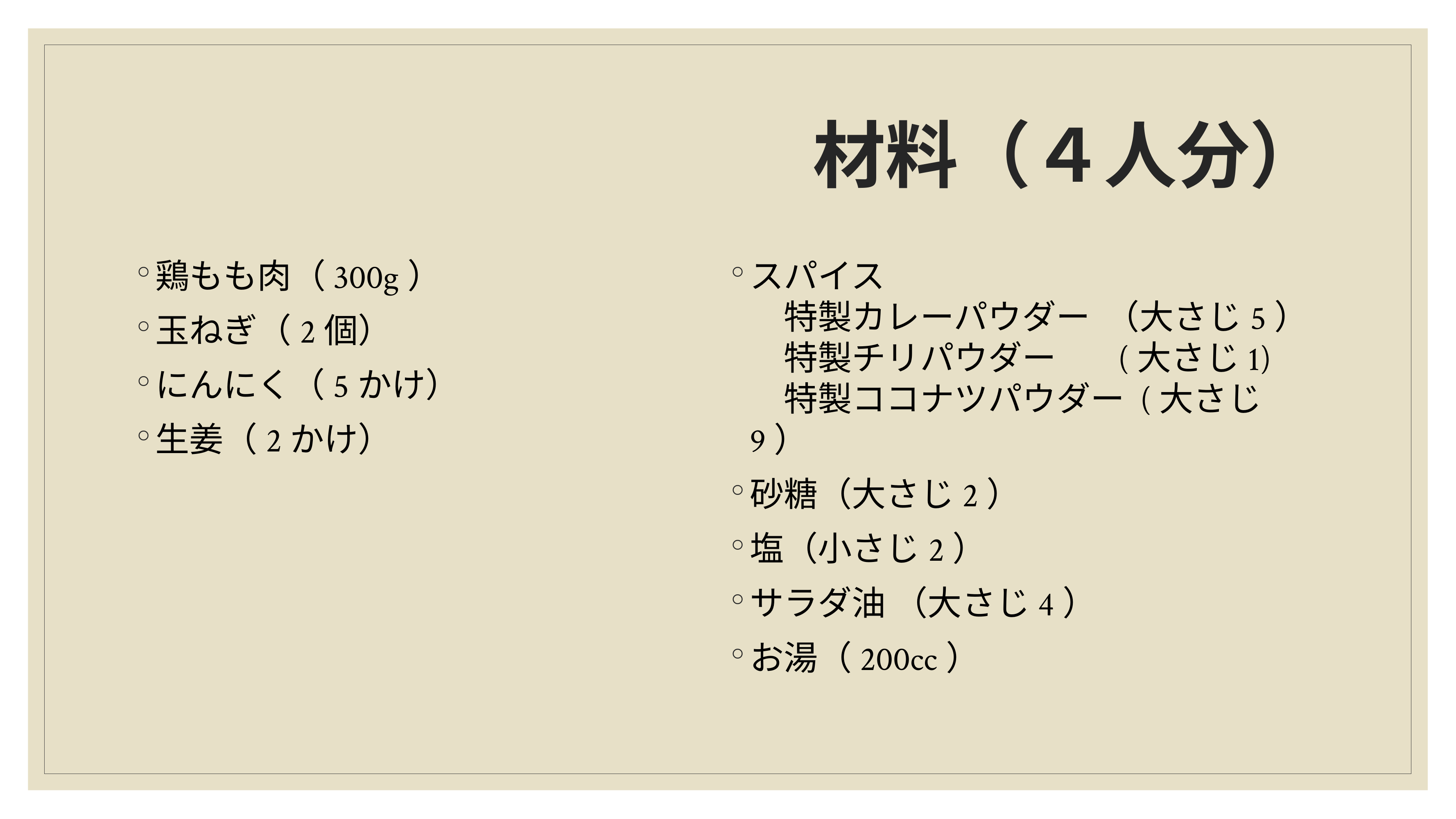

# 材料（４人分）
鶏もも肉（300g）
玉ねぎ（2個）
にんにく（5かけ）
生姜（2かけ）

スパイス
　特製カレーパウダー  （大さじ5）
　特製チリパウダー       (大さじ1)
　特製ココナツパウダー (大さじ9）
砂糖（大さじ2）
塩（小さじ2）
サラダ油 （大さじ4）
お湯（200cc）